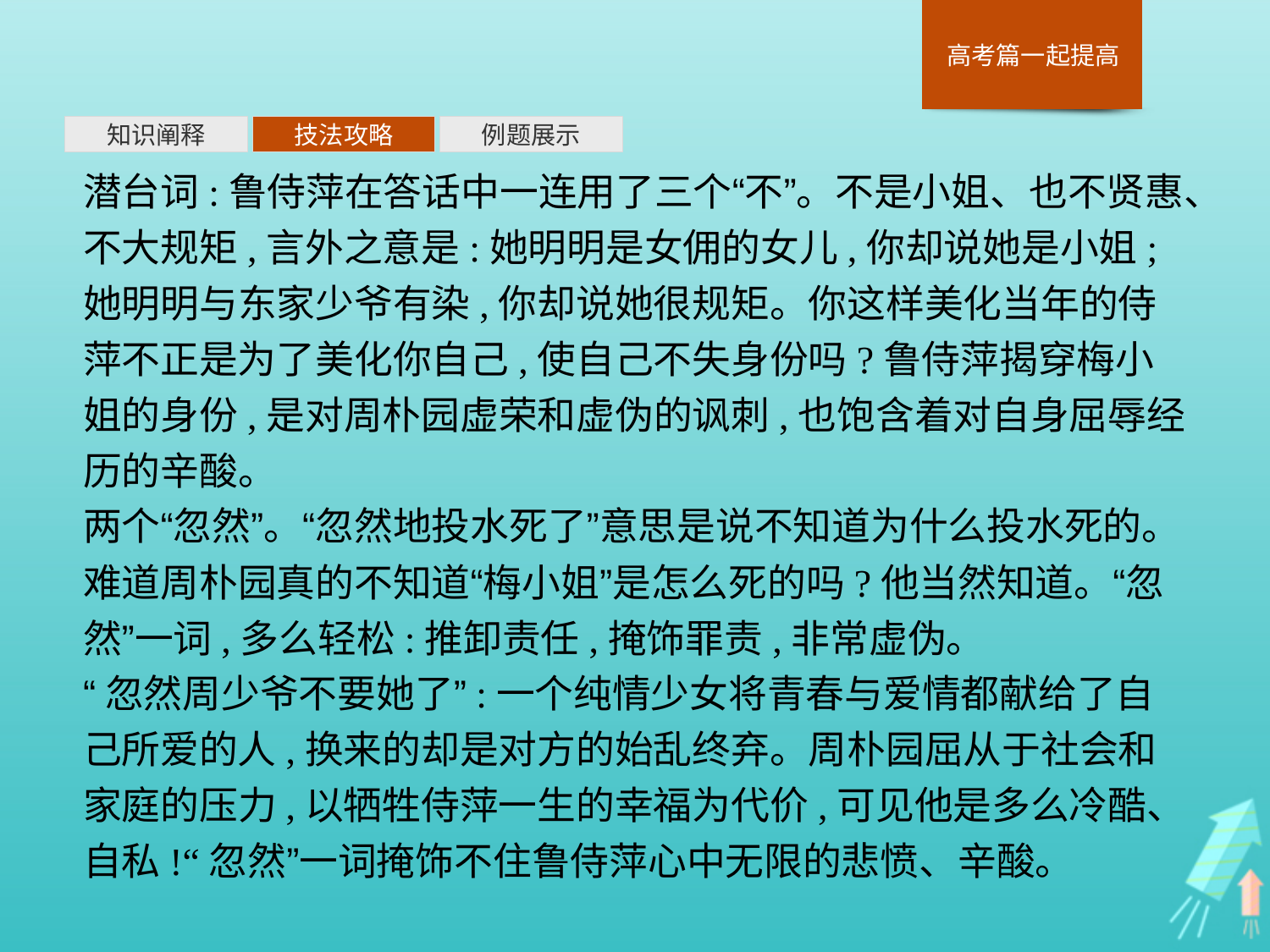

知识阐释
技法攻略
例题展示
潜台词:鲁侍萍在答话中一连用了三个“不”。不是小姐、也不贤惠、不大规矩,言外之意是:她明明是女佣的女儿,你却说她是小姐;她明明与东家少爷有染,你却说她很规矩。你这样美化当年的侍萍不正是为了美化你自己,使自己不失身份吗?鲁侍萍揭穿梅小姐的身份,是对周朴园虚荣和虚伪的讽刺,也饱含着对自身屈辱经历的辛酸。
两个“忽然”。“忽然地投水死了”意思是说不知道为什么投水死的。难道周朴园真的不知道“梅小姐”是怎么死的吗?他当然知道。“忽然”一词,多么轻松:推卸责任,掩饰罪责,非常虚伪。
“忽然周少爷不要她了”:一个纯情少女将青春与爱情都献给了自己所爱的人,换来的却是对方的始乱终弃。周朴园屈从于社会和家庭的压力,以牺牲侍萍一生的幸福为代价,可见他是多么冷酷、自私!“忽然”一词掩饰不住鲁侍萍心中无限的悲愤、辛酸。